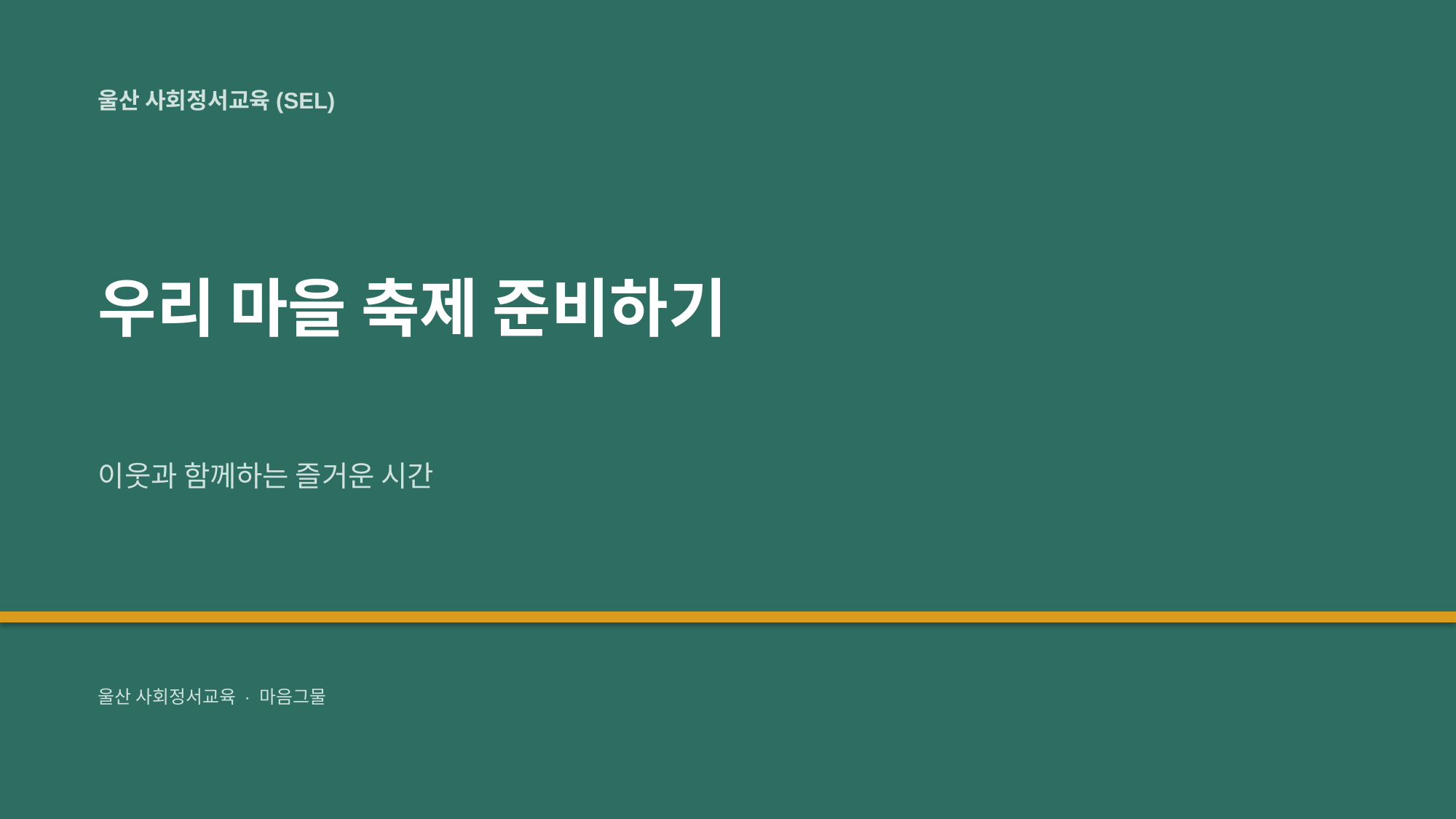

울산 사회정서교육(SEL)
우리 마을 축제 준비하기
이웃과 함께하는 즐거운 시간

울산 사회정서교육 · 마음그물